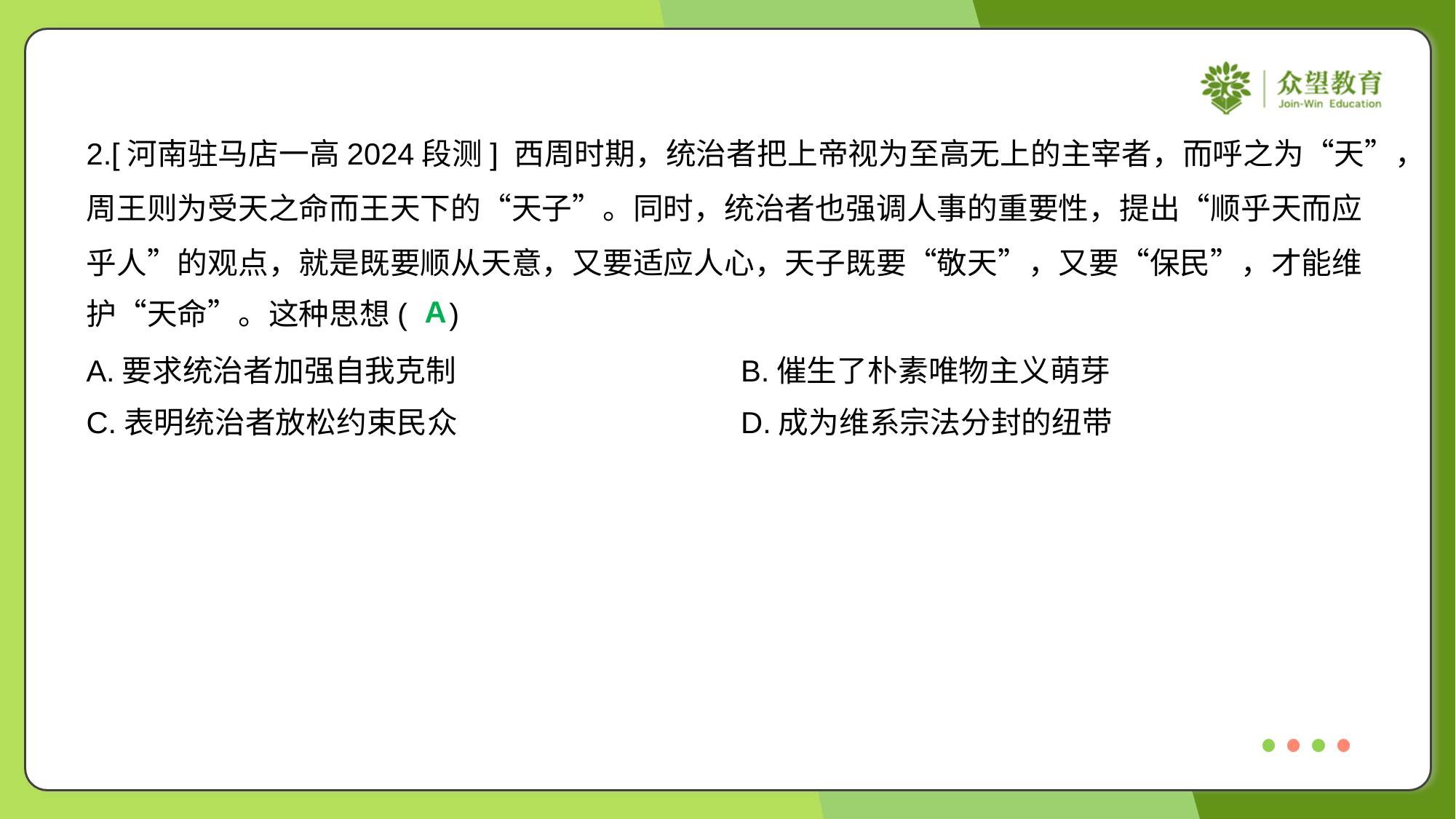

2.[河南驻马店一高2024段测] 西周时期，统治者把上帝视为至高无上的主宰者，而呼之为“天”，
周王则为受天之命而王天下的“天子”。同时，统治者也强调人事的重要性，提出“顺乎天而应
乎人”的观点，就是既要顺从天意，又要适应人心，天子既要“敬天”，又要“保民”，才能维
护“天命”。这种思想(     )
A
A.要求统治者加强自我克制	B.催生了朴素唯物主义萌芽
C.表明统治者放松约束民众	D.成为维系宗法分封的纽带